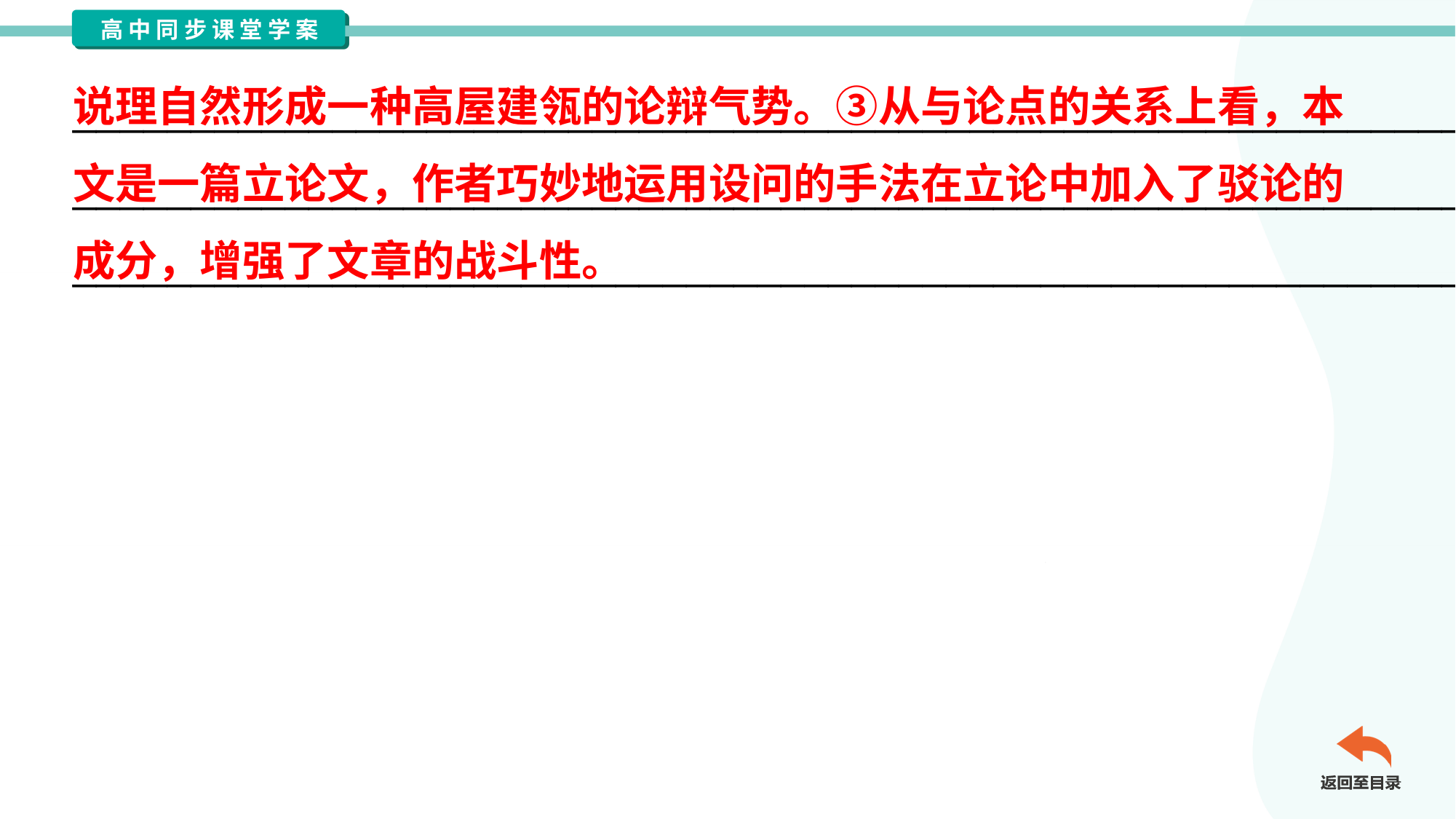

说理自然形成一种高屋建瓴的论辩气势。③从与论点的关系上看，本
文是一篇立论文，作者巧妙地运用设问的手法在立论中加入了驳论的
成分，增强了文章的战斗性。
_____________________________________________________________
_____________________________________________________________
_____________________________________________________________